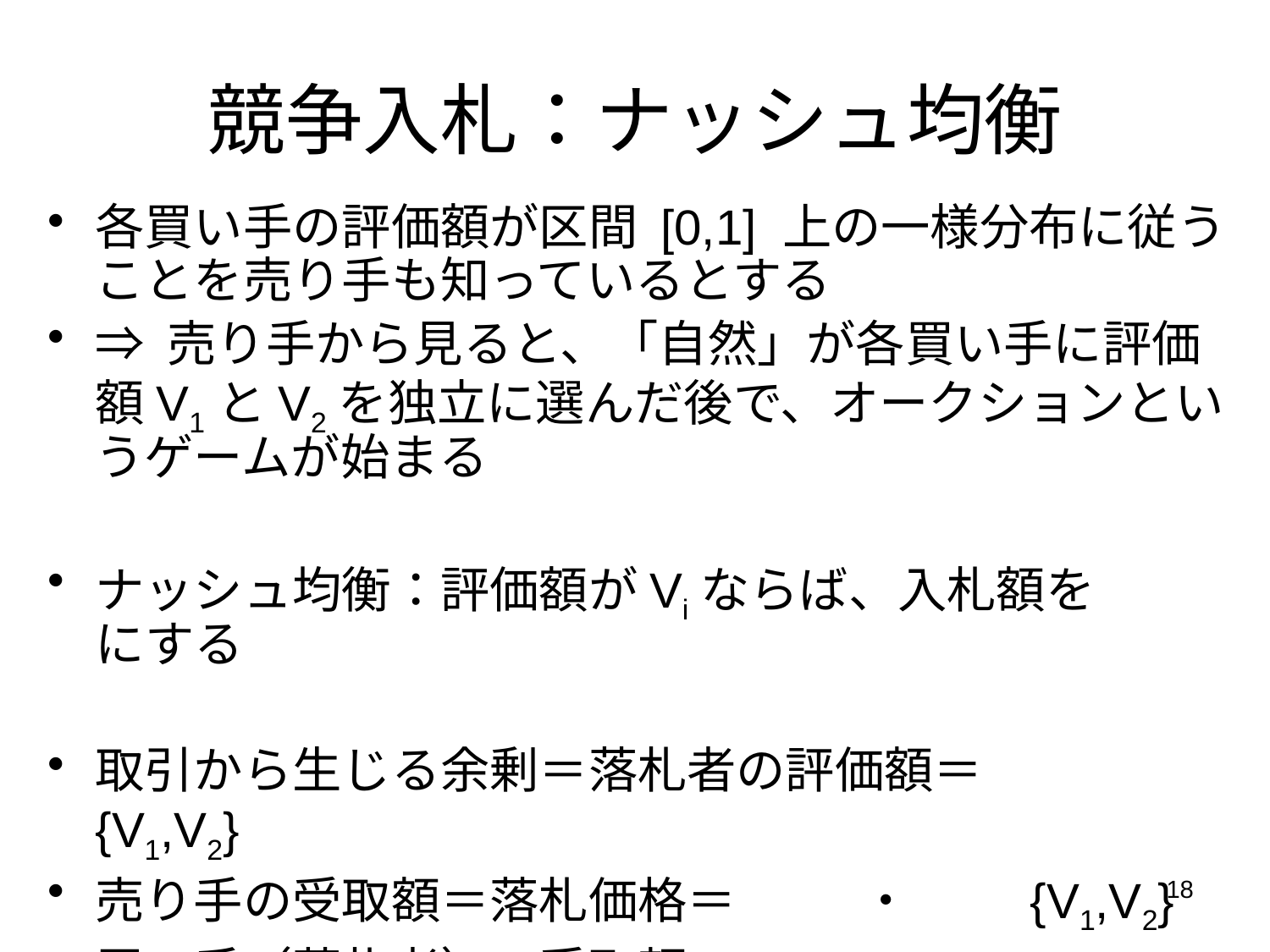

# 競争入札：ナッシュ均衡
各買い手の評価額が区間 [0,1] 上の一様分布に従うことを売り手も知っているとする
⇒ 売り手から見ると、「自然」が各買い手に評価額V1とV2を独立に選んだ後で、オークションというゲームが始まる

ナッシュ均衡：評価額がViならば、入札額をVi/2にする

取引から生じる余剰＝落札者の評価額＝max {V1,V2}
売り手の受取額＝落札価格＝(1/2)・max {V1,V2}
買い手（落札者）の受取額＝ max {V1,V2}－(1/2)・max {V1,V2}＝(1/2)・max {V1,V2}
18